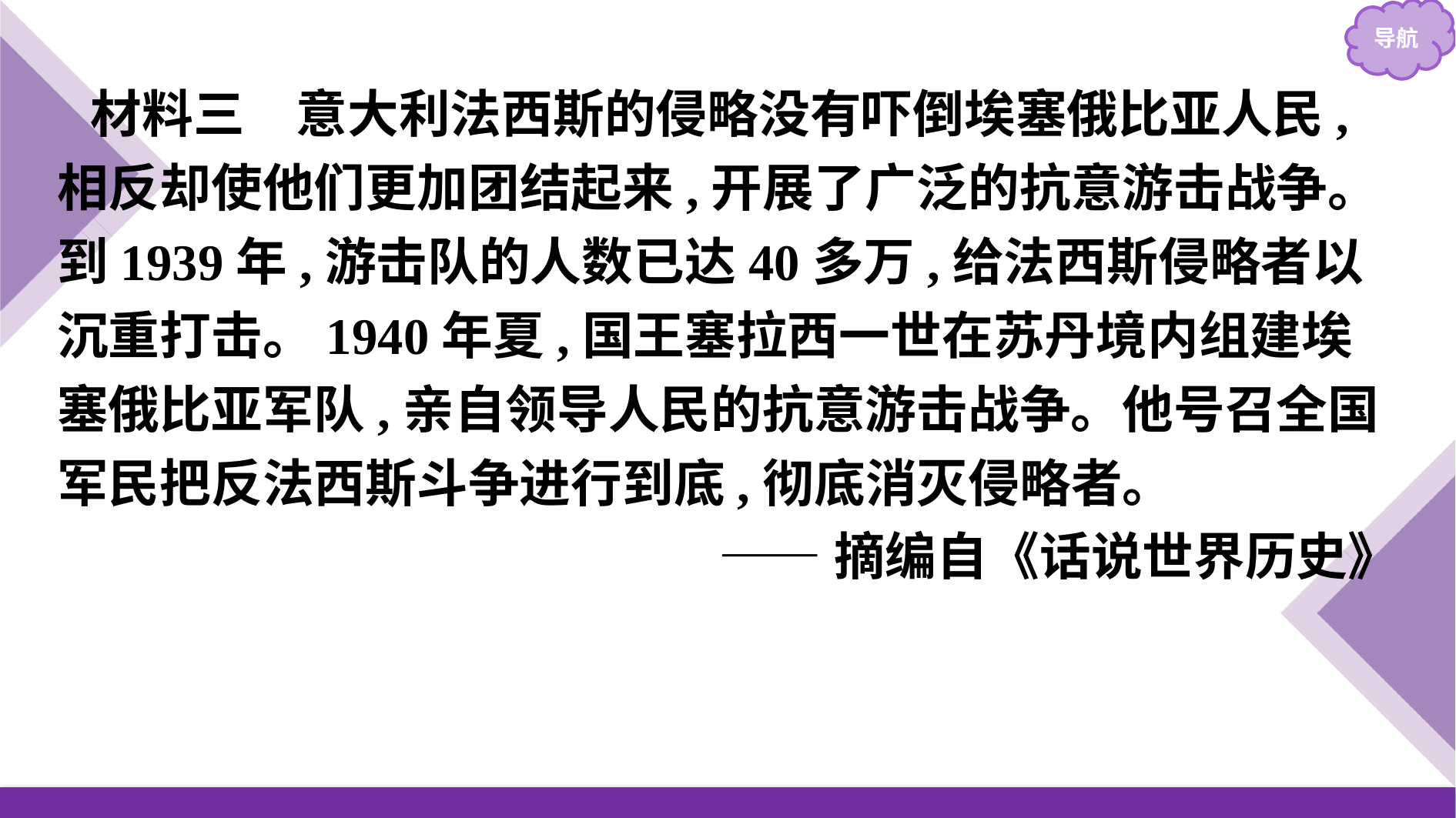

材料三　意大利法西斯的侵略没有吓倒埃塞俄比亚人民,相反却使他们更加团结起来,开展了广泛的抗意游击战争。到1939年,游击队的人数已达40多万,给法西斯侵略者以沉重打击。1940年夏,国王塞拉西一世在苏丹境内组建埃塞俄比亚军队,亲自领导人民的抗意游击战争。他号召全国军民把反法西斯斗争进行到底,彻底消灭侵略者。
——摘编自《话说世界历史》